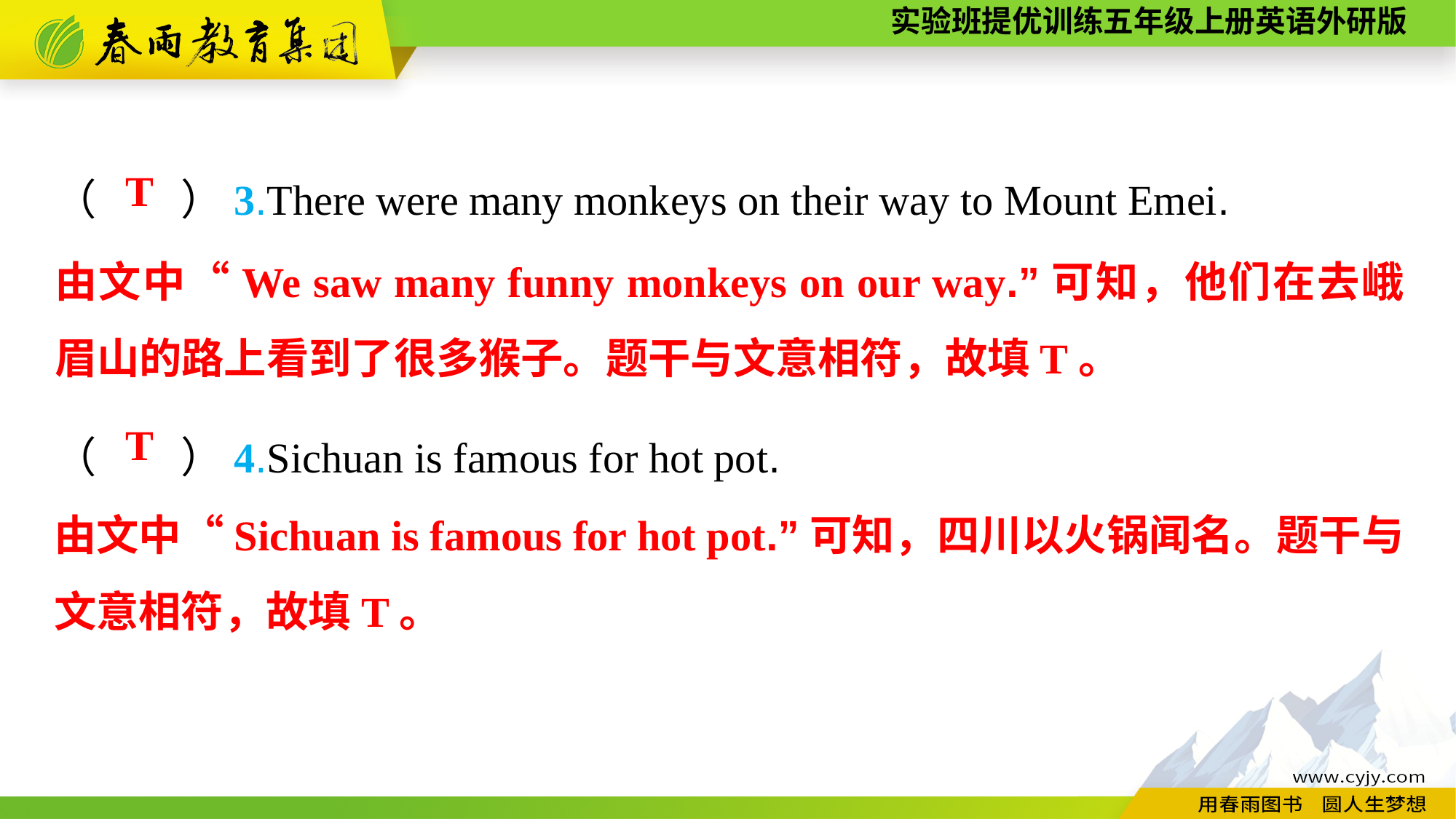

（　　）3.There were many monkeys on their way to Mount Emei.

（　　）4.Sichuan is famous for hot pot.
T
由文中“We saw many funny monkeys on our way.”可知，他们在去峨眉山的路上看到了很多猴子。题干与文意相符，故填T。
T
由文中“Sichuan is famous for hot pot.”可知，四川以火锅闻名。题干与文意相符，故填T。